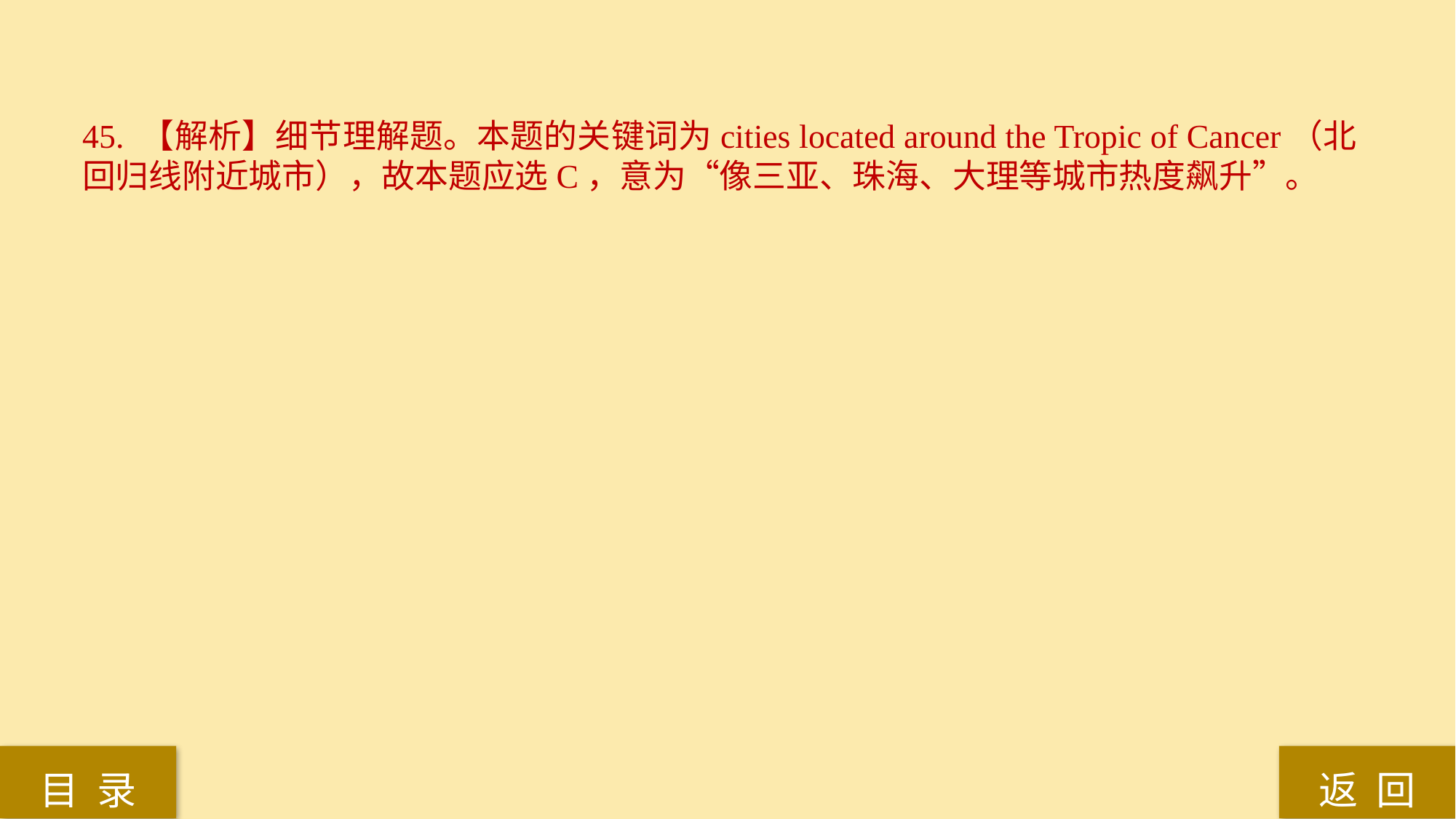

45. 【解析】细节理解题。本题的关键词为cities located around the Tropic of Cancer（北回归线附近城市），故本题应选C，意为“像三亚、珠海、大理等城市热度飙升”。
返  回